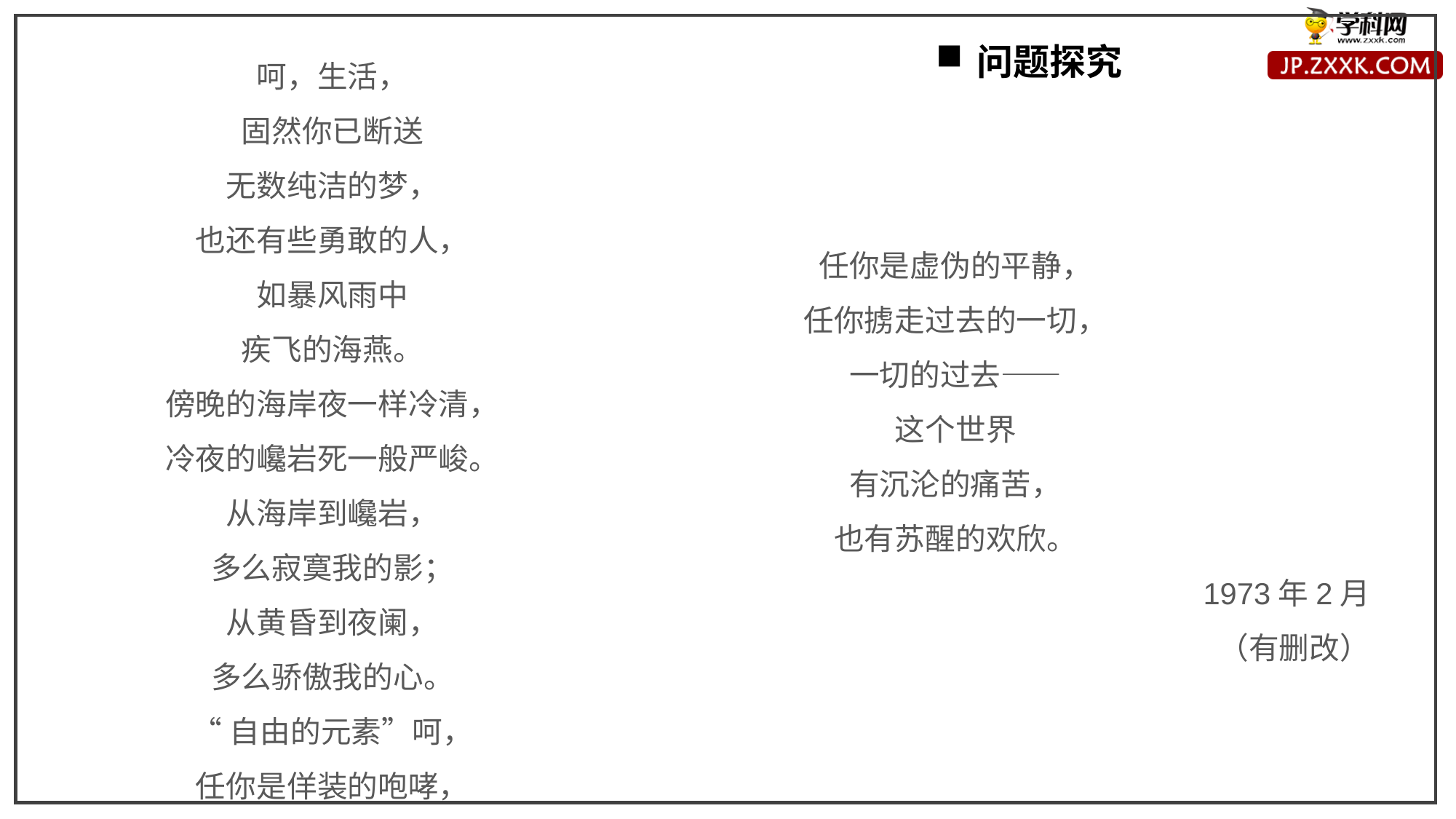

呵，生活，
固然你已断送
无数纯洁的梦，
也还有些勇敢的人，
如暴风雨中
疾飞的海燕。
傍晚的海岸夜一样冷清，
冷夜的巉岩死一般严峻。
从海岸到巉岩，
多么寂寞我的影；
从黄昏到夜阑，
多么骄傲我的心。
“自由的元素”呵，
任你是佯装的咆哮，
问题探究
任你是虚伪的平静，
任你掳走过去的一切，
一切的过去——
这个世界
有沉沦的痛苦，
也有苏醒的欢欣。
1973年2月
（有删改）